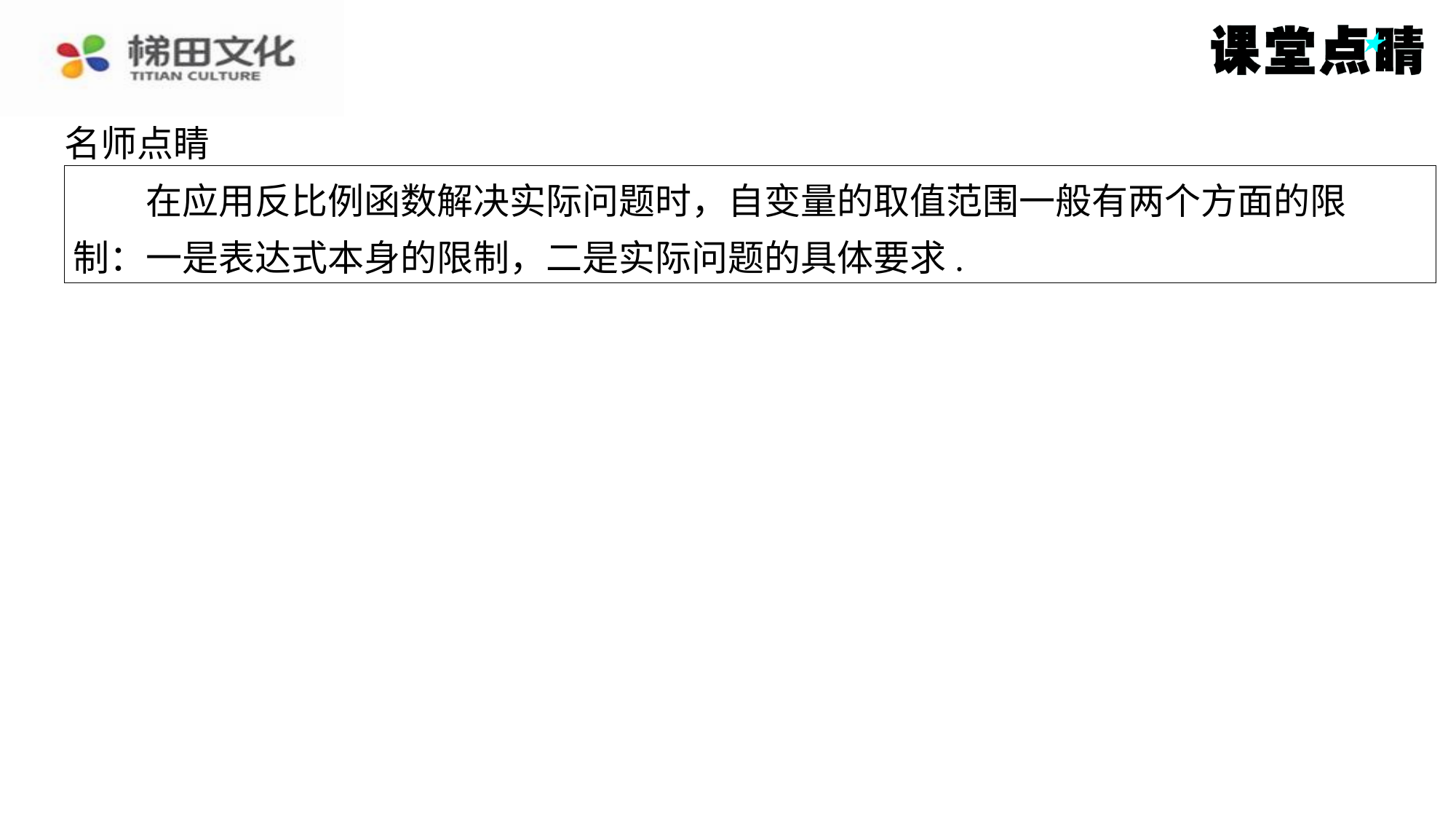

名师点睛
　　在应用反比例函数解决实际问题时，自变量的取值范围一般有两个方面的限
制：一是表达式本身的限制，二是实际问题的具体要求.